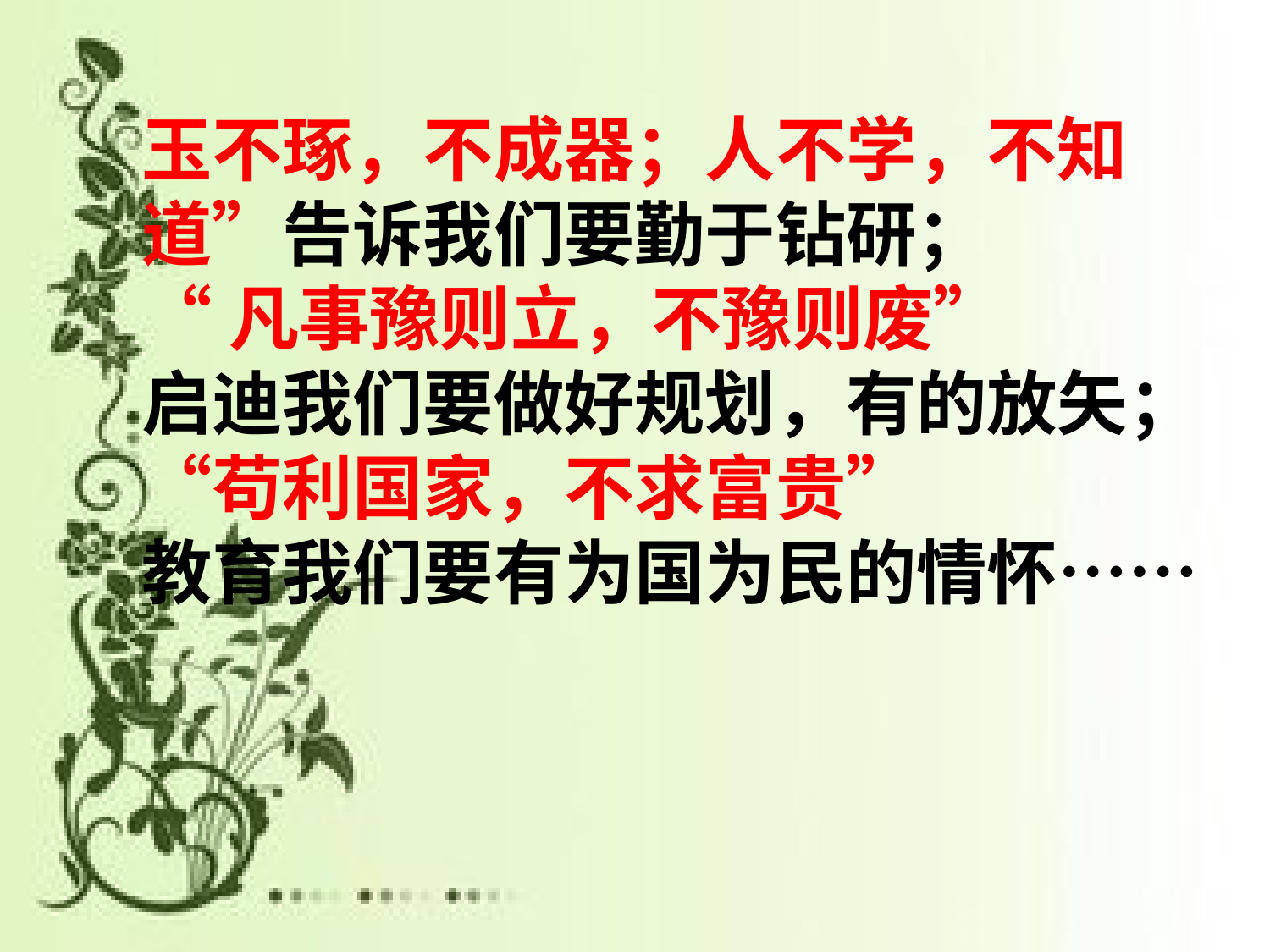

玉不琢，不成器；人不学，不知道”告诉我们要勤于钻研；
“凡事豫则立，不豫则废”
启迪我们要做好规划，有的放矢；“苟利国家，不求富贵”
教育我们要有为国为民的情怀……